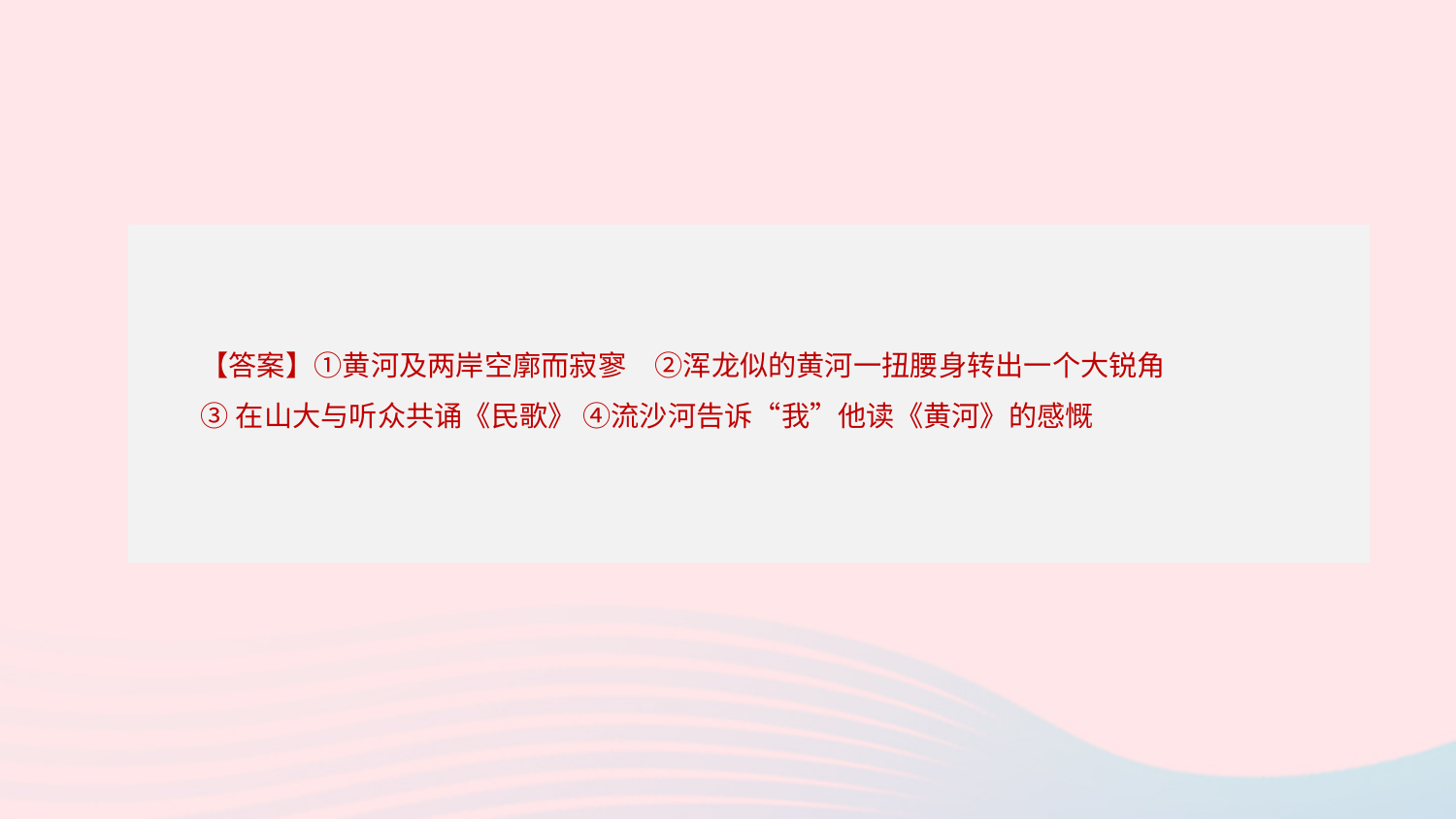

【答案】①黄河及两岸空廓而寂寥　②浑龙似的黄河一扭腰身转出一个大锐角
③在山大与听众共诵《民歌》 ④流沙河告诉“我”他读《黄河》的感慨